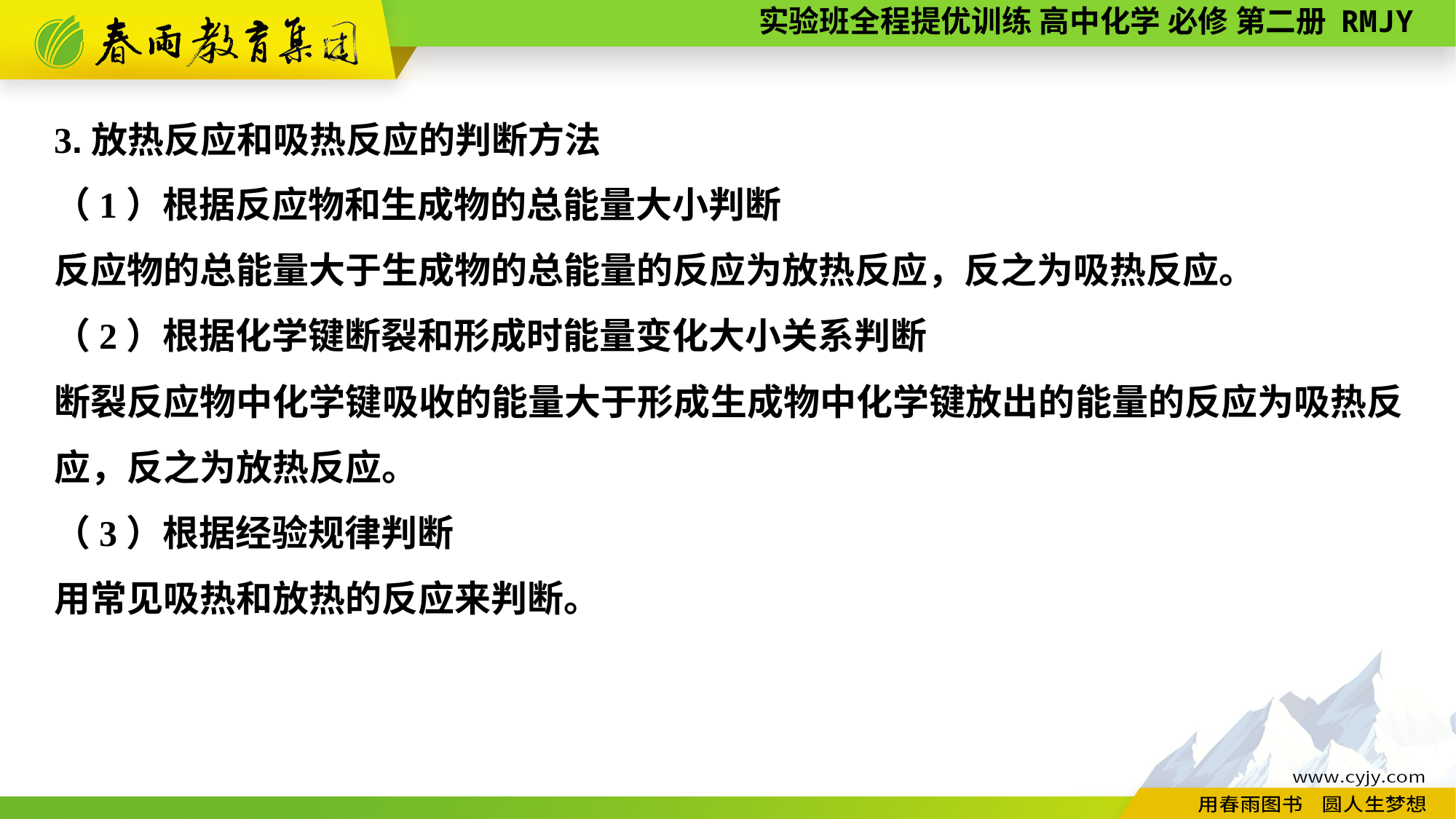

3.放热反应和吸热反应的判断方法
（1）根据反应物和生成物的总能量大小判断
反应物的总能量大于生成物的总能量的反应为放热反应，反之为吸热反应。
（2）根据化学键断裂和形成时能量变化大小关系判断
断裂反应物中化学键吸收的能量大于形成生成物中化学键放出的能量的反应为吸热反应，反之为放热反应。
（3）根据经验规律判断
用常见吸热和放热的反应来判断。